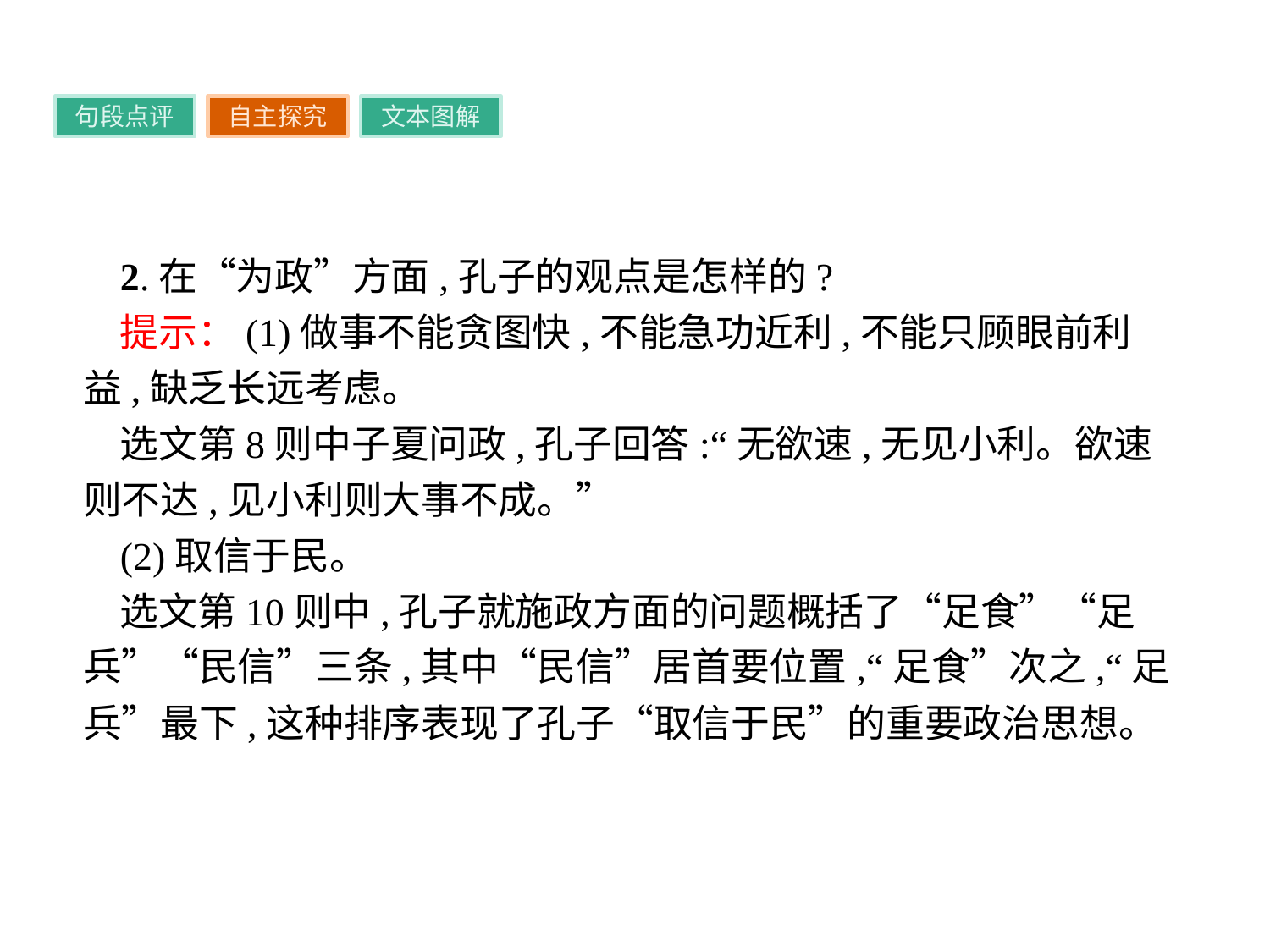

句段点评
自主探究
文本图解
2.在“为政”方面,孔子的观点是怎样的?
提示：(1)做事不能贪图快,不能急功近利,不能只顾眼前利益,缺乏长远考虑。
选文第8则中子夏问政,孔子回答:“无欲速,无见小利。欲速则不达,见小利则大事不成。”
(2)取信于民。
选文第10则中,孔子就施政方面的问题概括了“足食”“足兵”“民信”三条,其中“民信”居首要位置,“足食”次之,“足兵”最下,这种排序表现了孔子“取信于民”的重要政治思想。